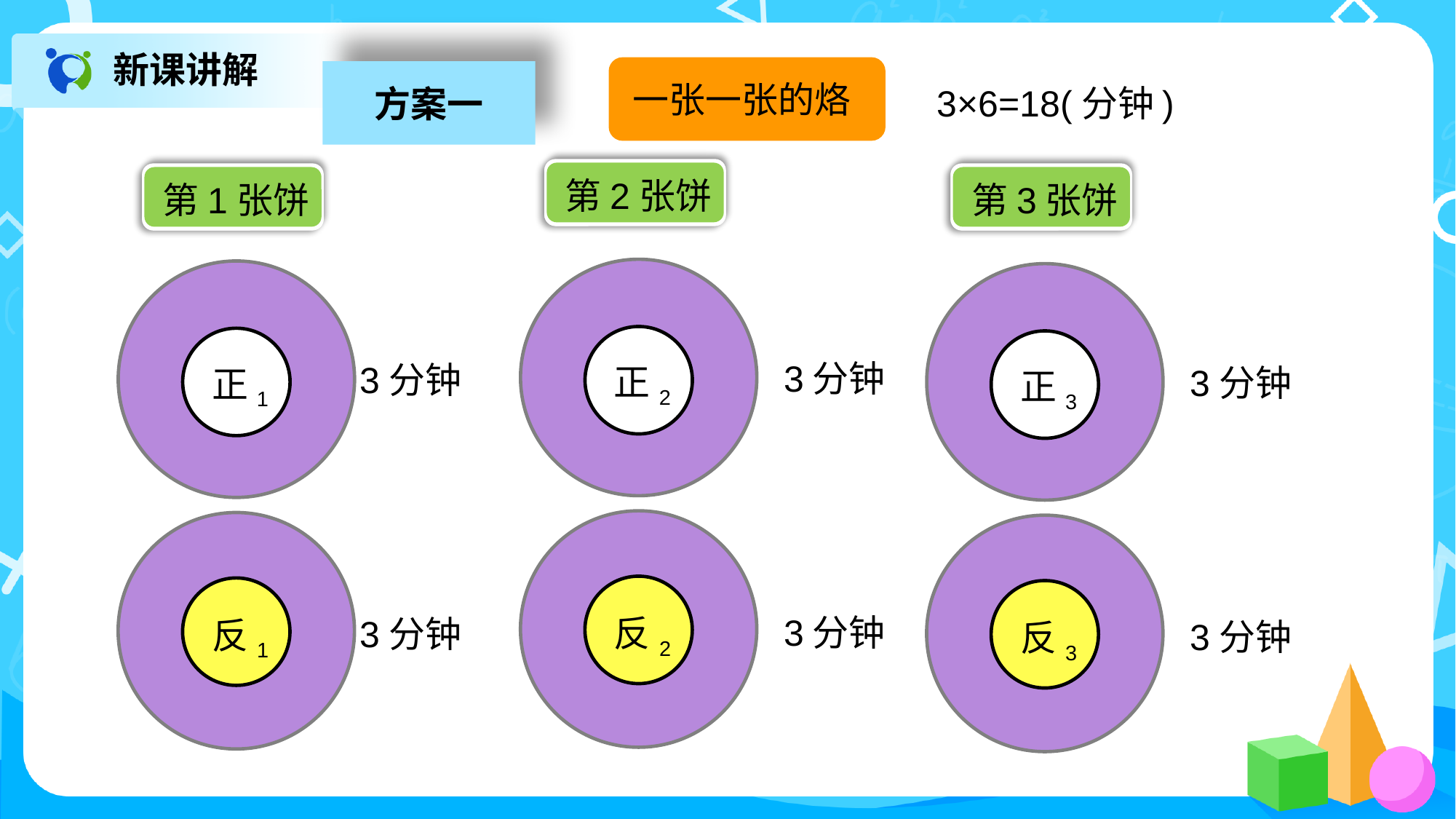

新课讲解

一张一张的烙

方案一
3×6=18(分钟)

第2张饼

第1张饼

第3张饼

正2

正1

正3
3分钟
3分钟
3分钟

反2

反1

反3
3分钟
3分钟
3分钟